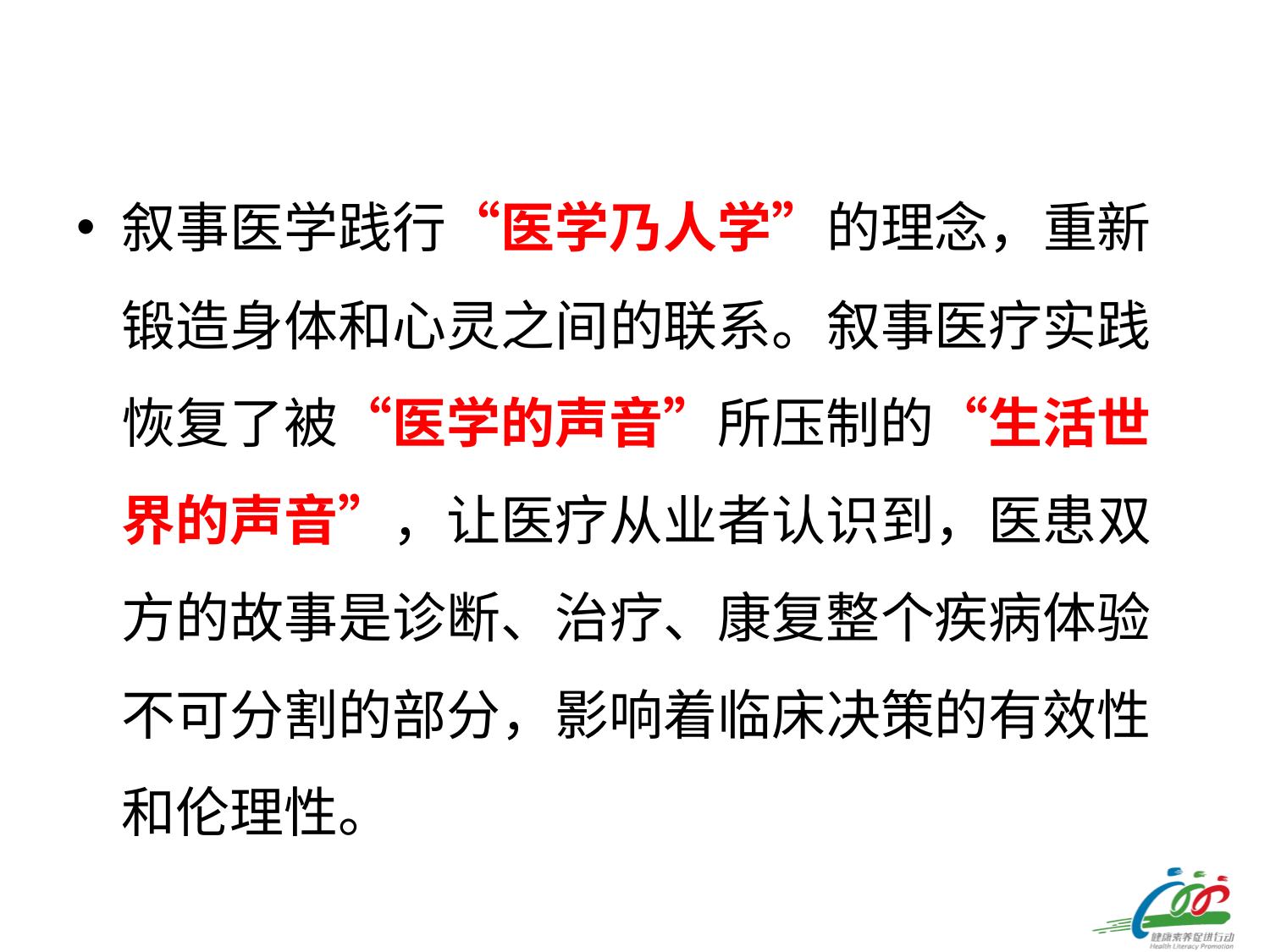

叙事医学践行“医学乃人学”的理念，重新锻造身体和心灵之间的联系。叙事医疗实践恢复了被“医学的声音”所压制的“生活世界的声音”，让医疗从业者认识到，医患双方的故事是诊断、治疗、康复整个疾病体验不可分割的部分，影响着临床决策的有效性和伦理性。